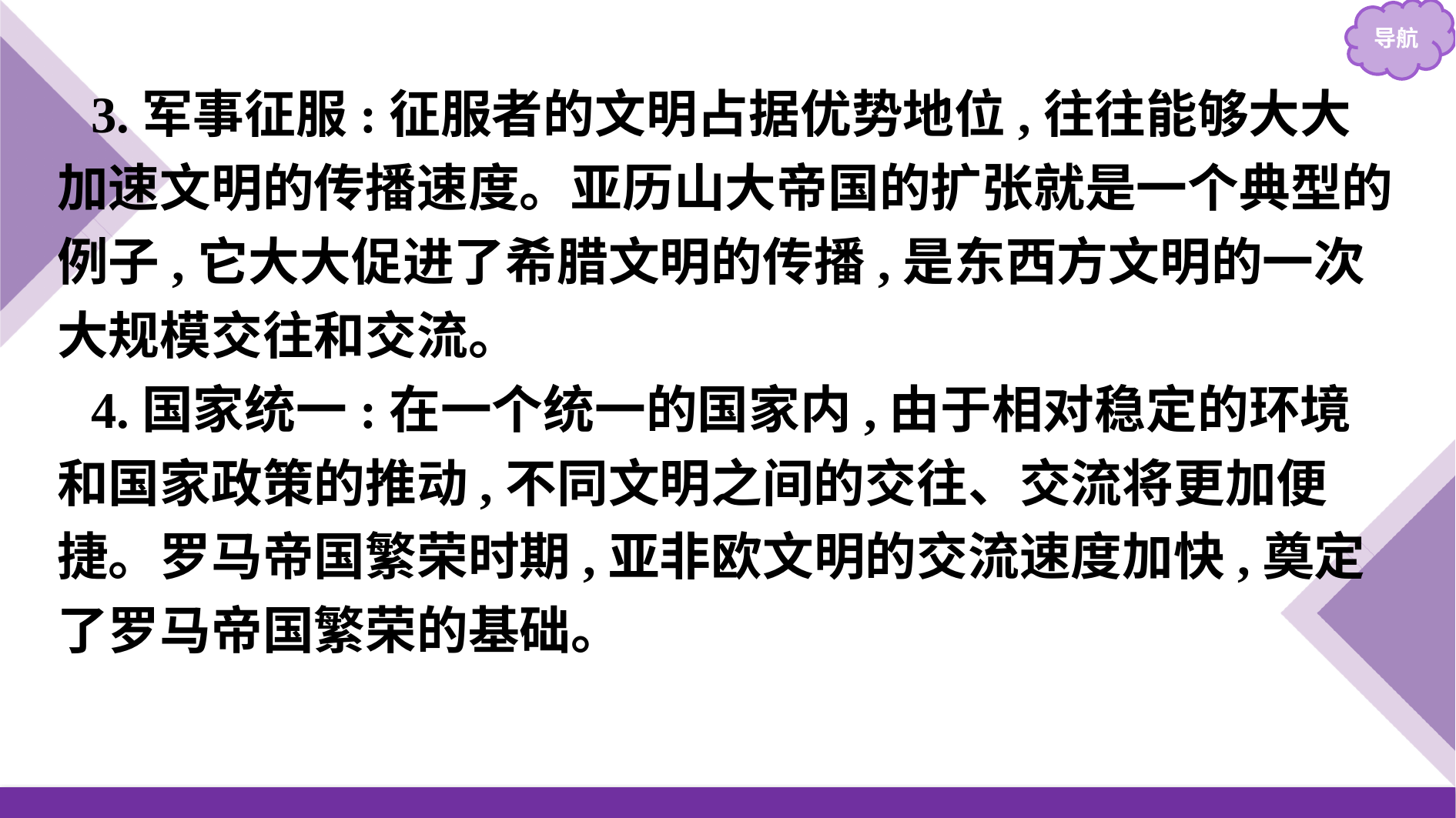

3.军事征服:征服者的文明占据优势地位,往往能够大大加速文明的传播速度。亚历山大帝国的扩张就是一个典型的例子,它大大促进了希腊文明的传播,是东西方文明的一次大规模交往和交流。
4.国家统一:在一个统一的国家内,由于相对稳定的环境和国家政策的推动,不同文明之间的交往、交流将更加便捷。罗马帝国繁荣时期,亚非欧文明的交流速度加快,奠定了罗马帝国繁荣的基础。